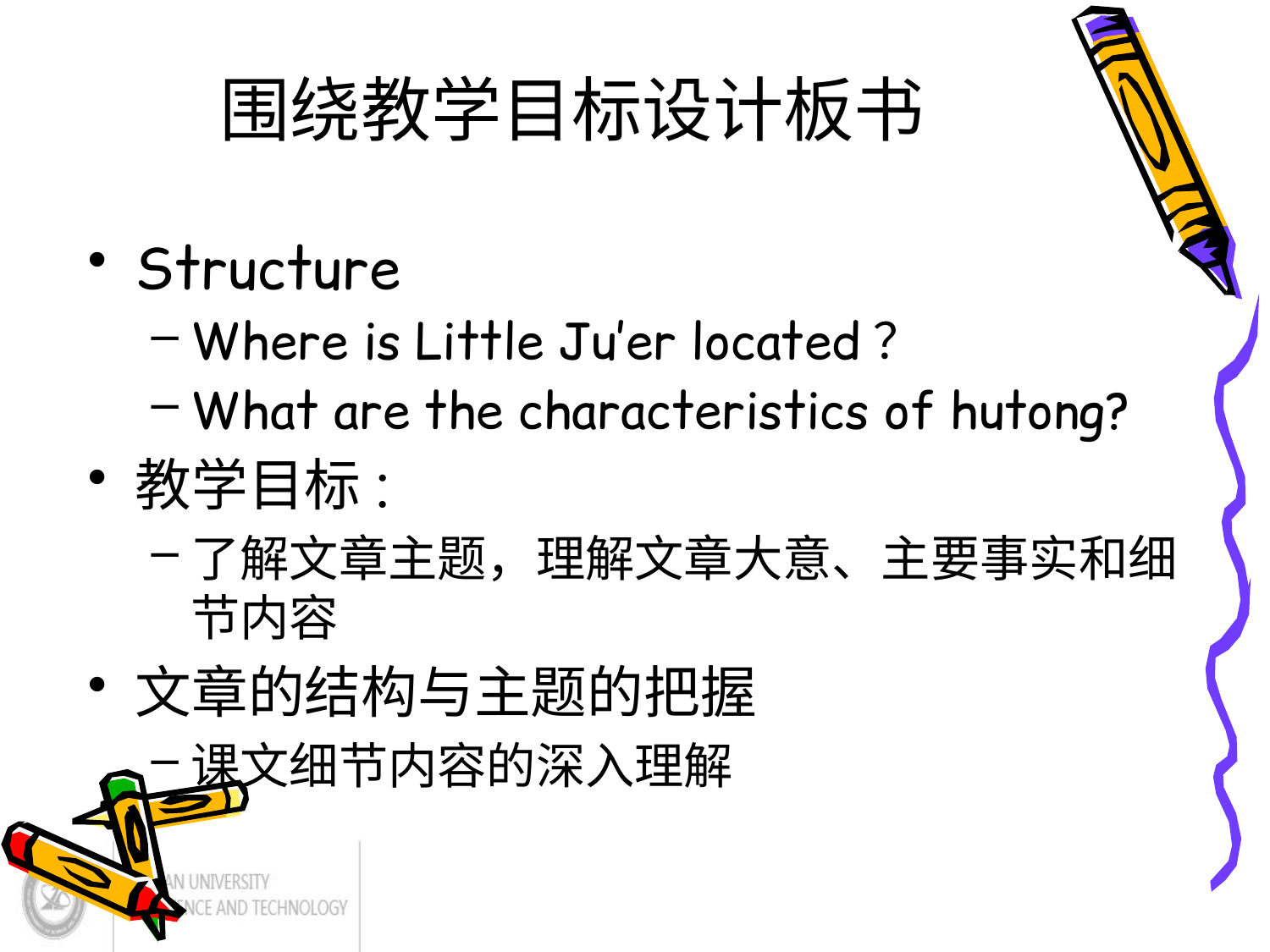

# 围绕教学目标设计板书
Structure
Where is Little Ju’er located？
What are the characteristics of hutong?
教学目标:
了解文章主题，理解文章大意、主要事实和细节内容
文章的结构与主题的把握
课文细节内容的深入理解